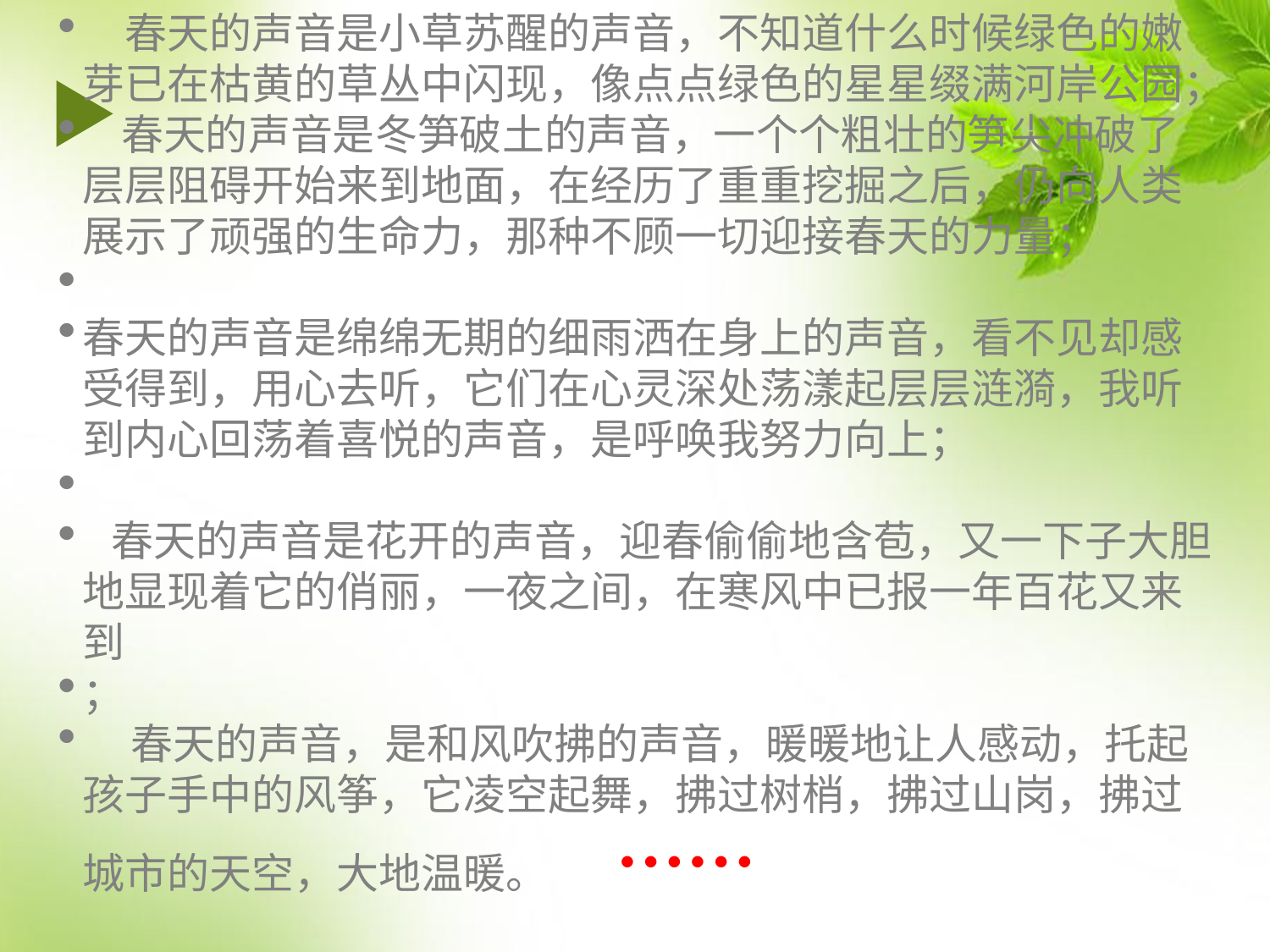

春天的声音是小草苏醒的声音，不知道什么时候绿色的嫩芽已在枯黄的草丛中闪现，像点点绿色的星星缀满河岸公园；
   春天的声音是冬笋破土的声音，一个个粗壮的笋尖冲破了层层阻碍开始来到地面，在经历了重重挖掘之后，仍向人类展示了顽强的生命力，那种不顾一切迎接春天的力量；

春天的声音是绵绵无期的细雨洒在身上的声音，看不见却感受得到，用心去听，它们在心灵深处荡漾起层层涟漪，我听到内心回荡着喜悦的声音，是呼唤我努力向上；

  春天的声音是花开的声音，迎春偷偷地含苞，又一下子大胆地显现着它的俏丽，一夜之间，在寒风中已报一年百花又来到
；
    春天的声音，是和风吹拂的声音，暖暖地让人感动，托起孩子手中的风筝，它凌空起舞，拂过树梢，拂过山岗，拂过城市的天空，大地温暖。 　 ……
#